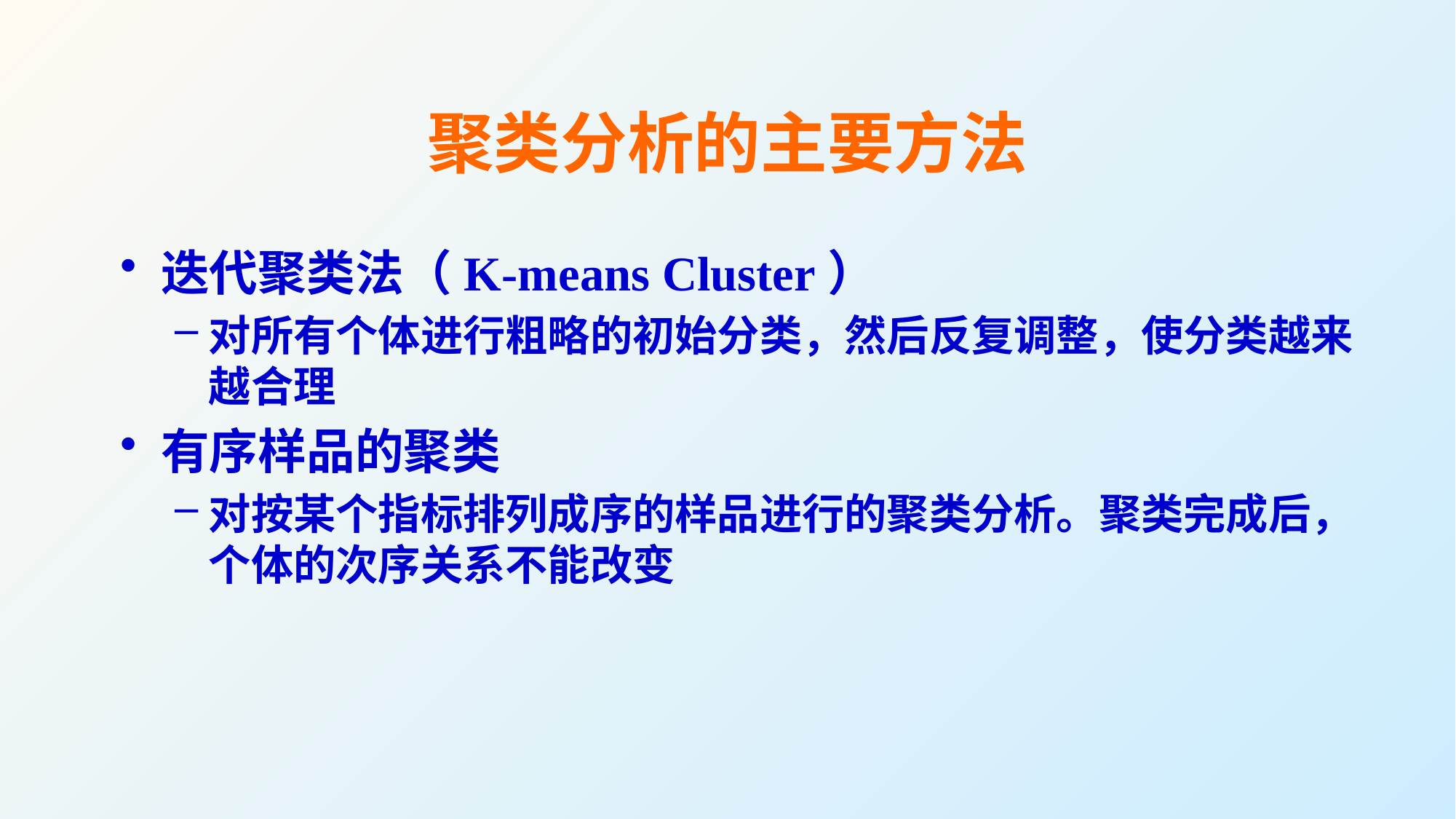

# 聚类分析的主要方法
迭代聚类法（K-means Cluster）
对所有个体进行粗略的初始分类，然后反复调整，使分类越来越合理
有序样品的聚类
对按某个指标排列成序的样品进行的聚类分析。聚类完成后，个体的次序关系不能改变